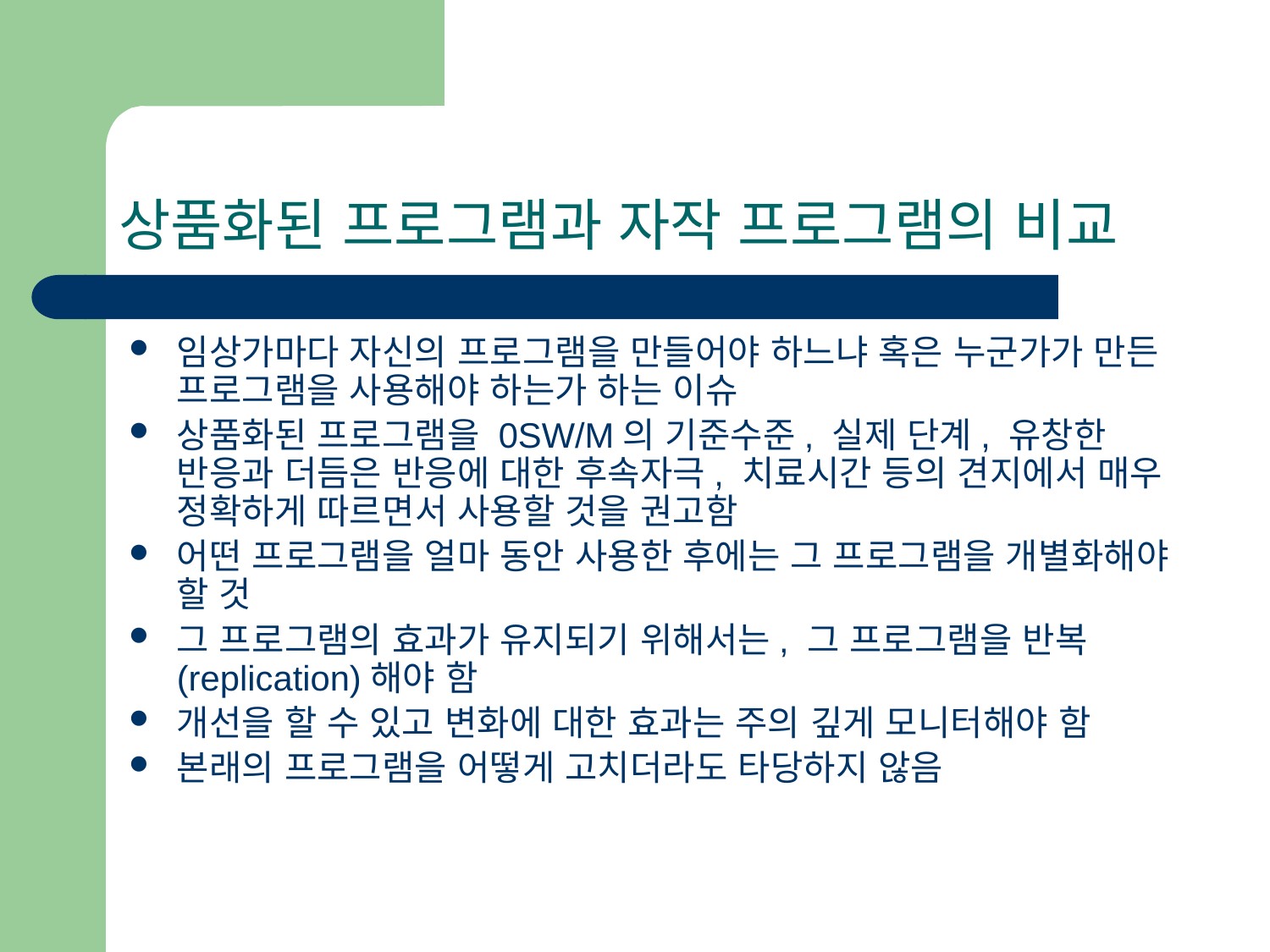

# 상품화된 프로그램과 자작 프로그램의 비교
임상가마다 자신의 프로그램을 만들어야 하느냐 혹은 누군가가 만든 프로그램을 사용해야 하는가 하는 이슈
상품화된 프로그램을 0SW/M의 기준수준, 실제 단계, 유창한 반응과 더듬은 반응에 대한 후속자극, 치료시간 등의 견지에서 매우 정확하게 따르면서 사용할 것을 권고함
어떤 프로그램을 얼마 동안 사용한 후에는 그 프로그램을 개별화해야 할 것
그 프로그램의 효과가 유지되기 위해서는, 그 프로그램을 반복(replication)해야 함
개선을 할 수 있고 변화에 대한 효과는 주의 깊게 모니터해야 함
본래의 프로그램을 어떻게 고치더라도 타당하지 않음